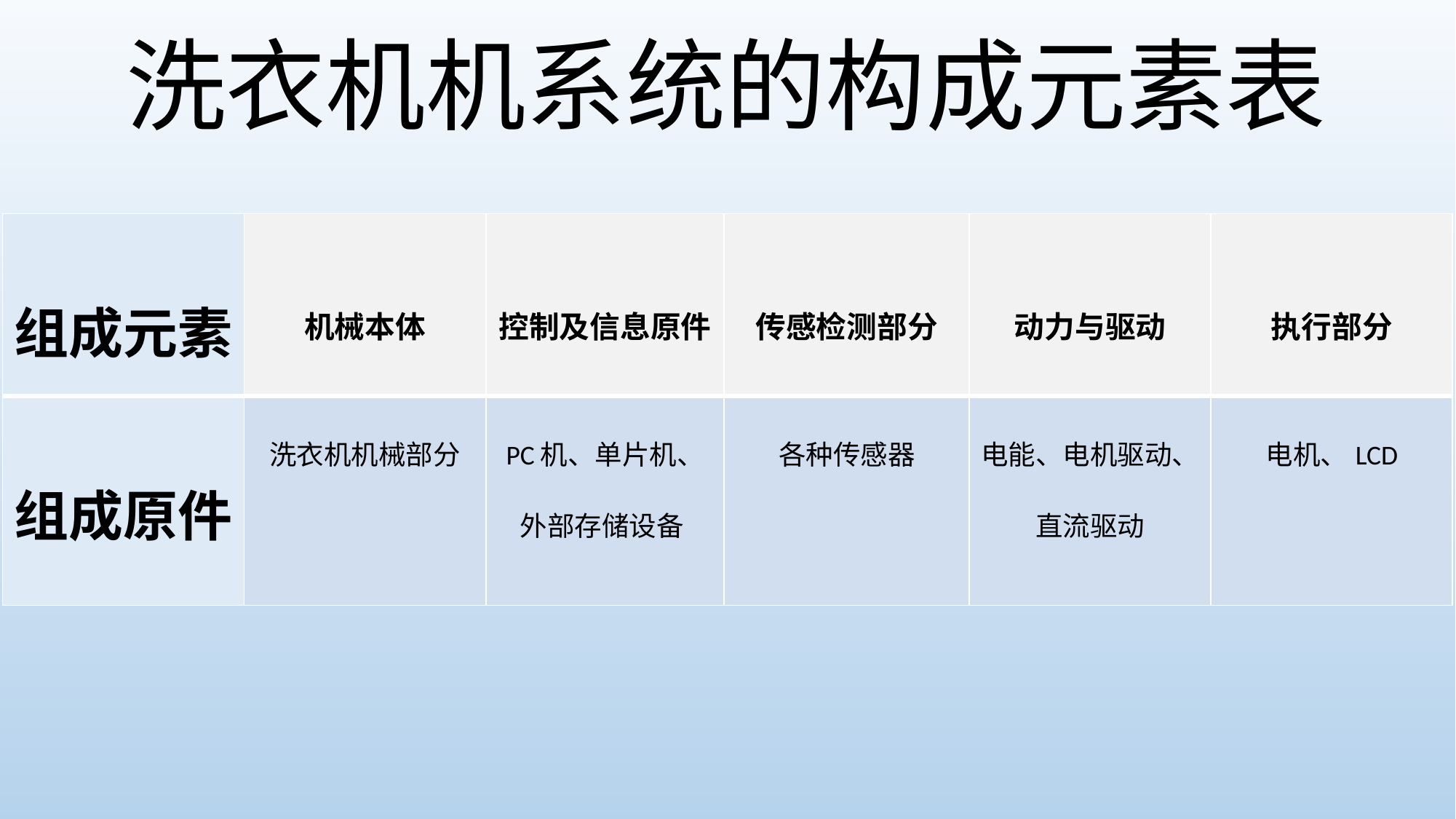

洗衣机机系统的构成元素表
| 组成元素 | 机械本体 | 控制及信息原件 | 传感检测部分 | 动力与驱动 | 执行部分 |
| --- | --- | --- | --- | --- | --- |
| 组成原件 | 洗衣机机械部分 | PC机、单片机、外部存储设备 | 各种传感器 | 电能、电机驱动、直流驱动 | 电机、LCD |